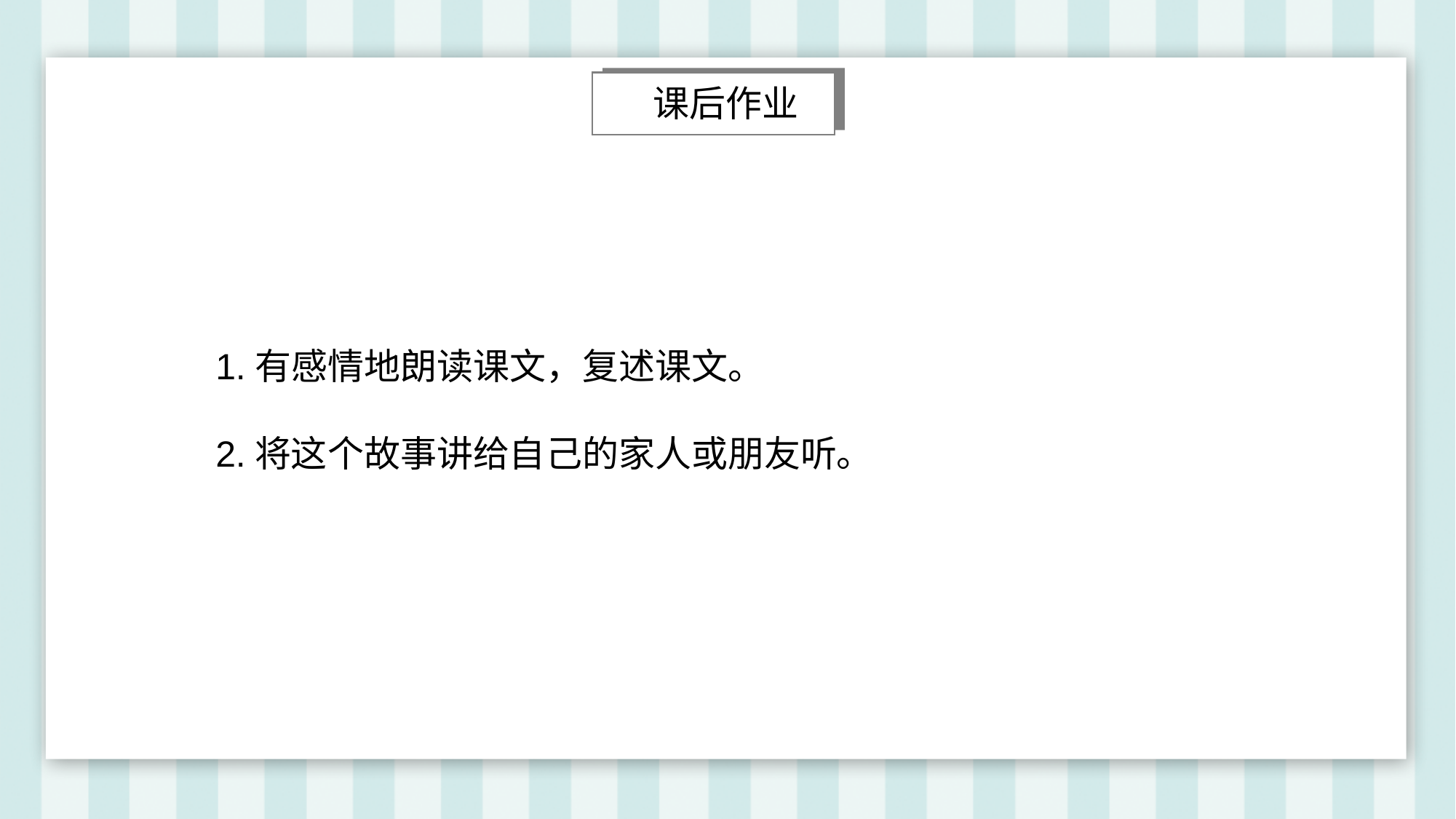

课后作业
1.有感情地朗读课文，复述课文。
2.将这个故事讲给自己的家人或朋友听。